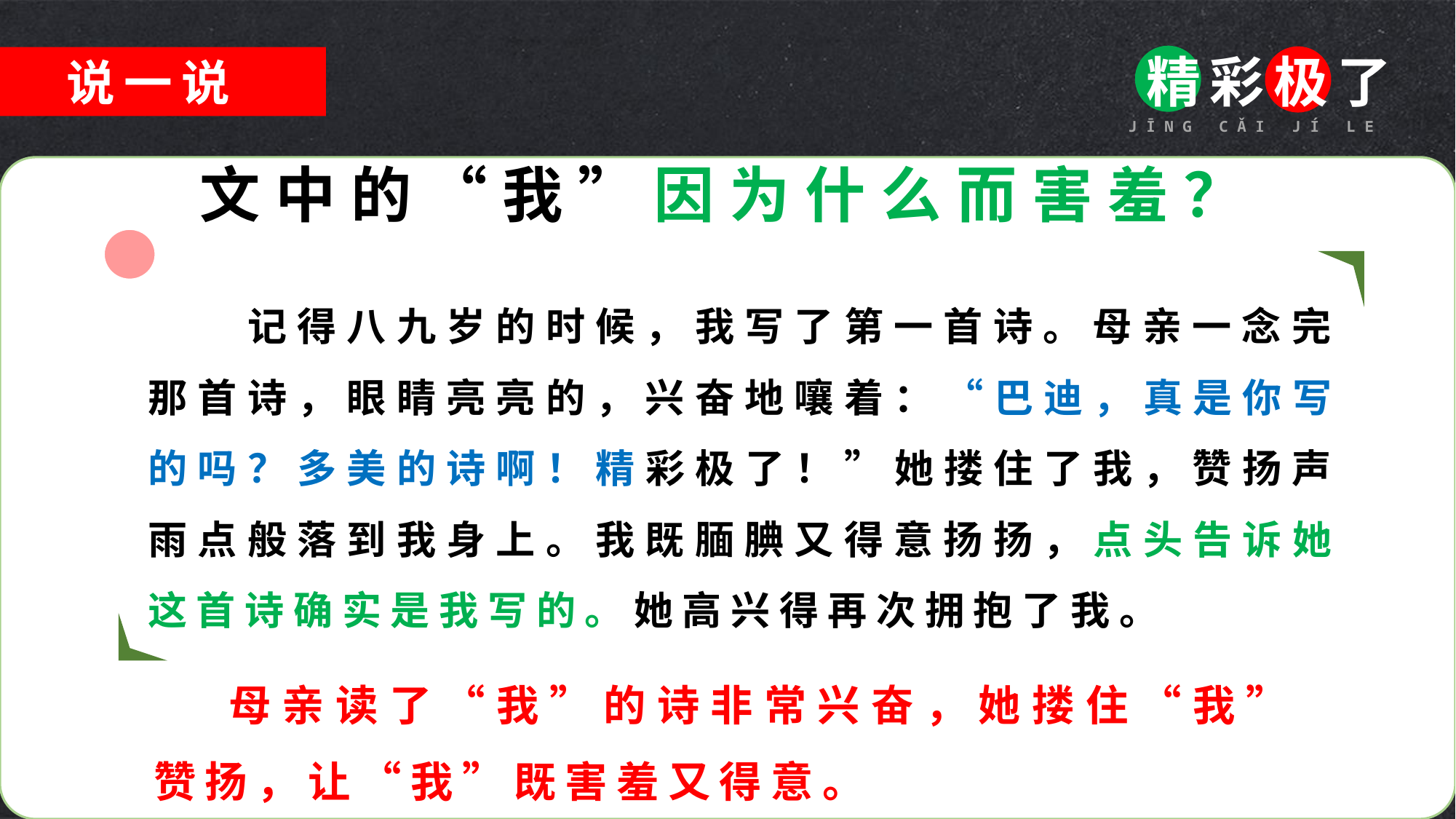

说一说
文中的“我”因为什么而害羞？

　　记得八九岁的时候，我写了第一首诗。母亲一念完那首诗，眼睛亮亮的，兴奋地嚷着：“巴迪，真是你写的吗？多美的诗啊！精彩极了！”她搂住了我，赞扬声雨点般落到我身上。我既腼腆又得意扬扬，点头告诉她这首诗确实是我写的。她高兴得再次拥抱了我。

   母亲读了“我”的诗非常兴奋，她搂住“我”赞扬，让“我”既害羞又得意。